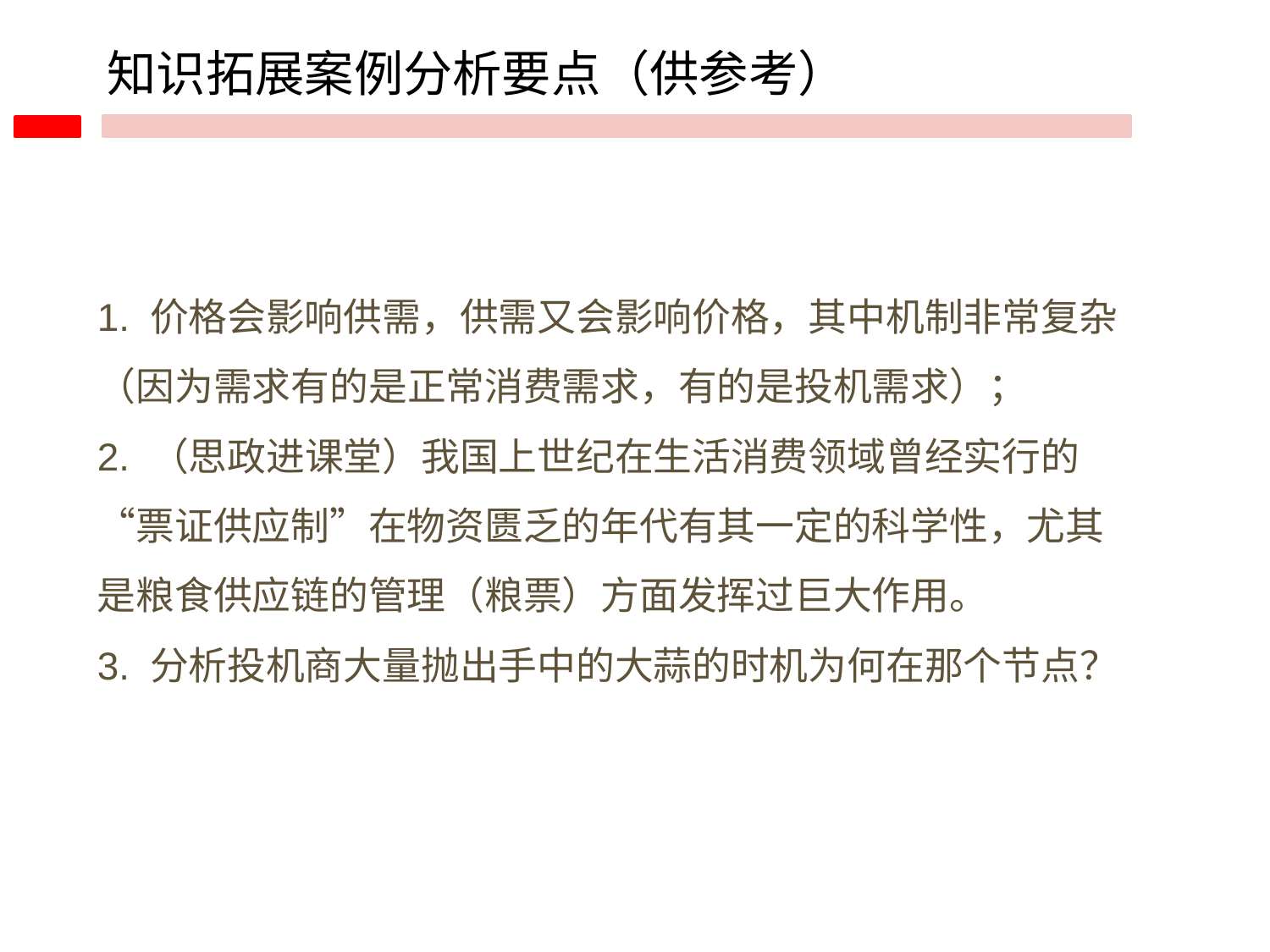

知识拓展案例分析要点（供参考）

1. 价格会影响供需，供需又会影响价格，其中机制非常复杂（因为需求有的是正常消费需求，有的是投机需求）；
2. （思政进课堂）我国上世纪在生活消费领域曾经实行的“票证供应制”在物资匮乏的年代有其一定的科学性，尤其是粮食供应链的管理（粮票）方面发挥过巨大作用。
3. 分析投机商大量抛出手中的大蒜的时机为何在那个节点？